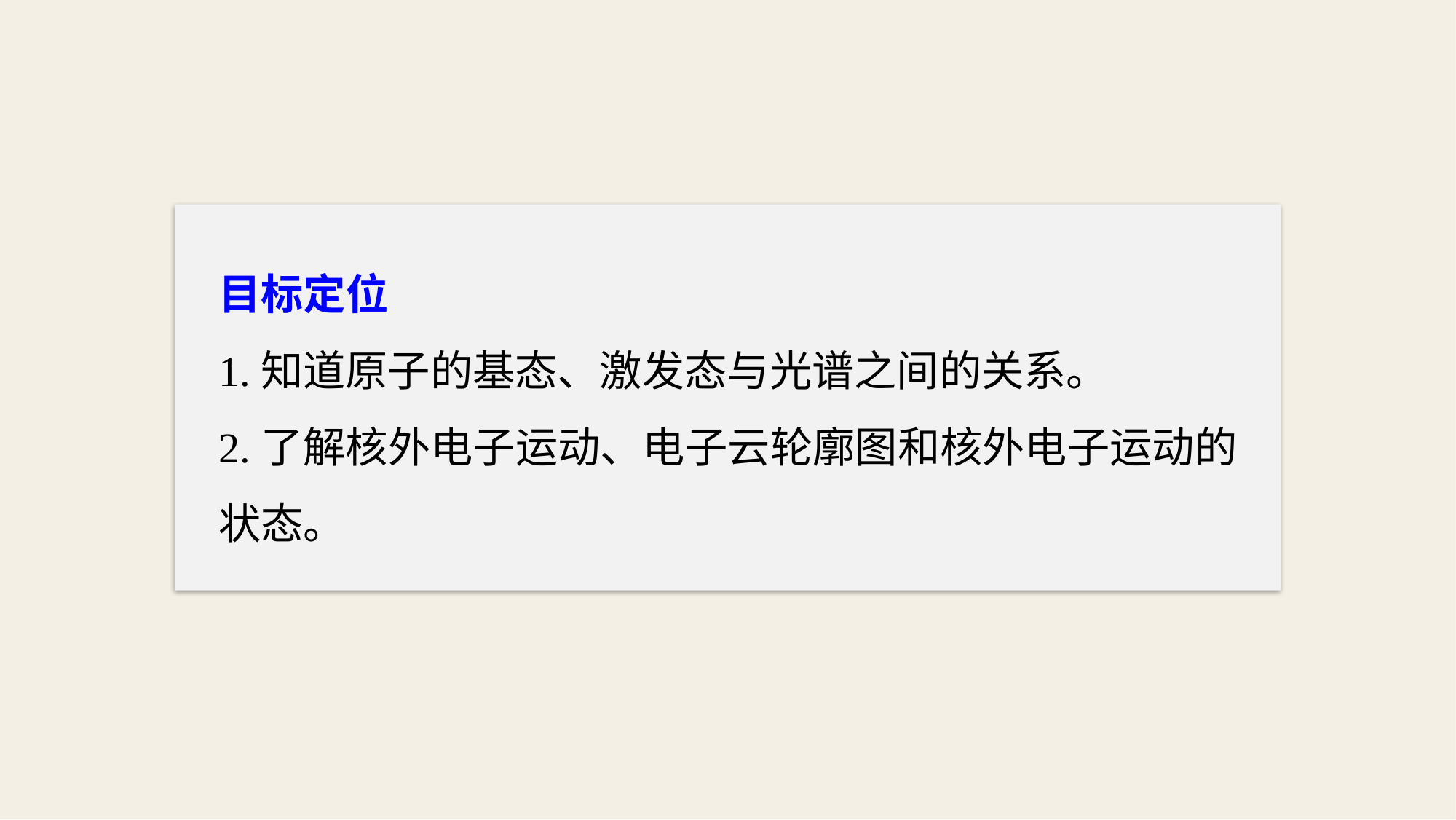

目标定位
1.知道原子的基态、激发态与光谱之间的关系。
2.了解核外电子运动、电子云轮廓图和核外电子运动的状态。